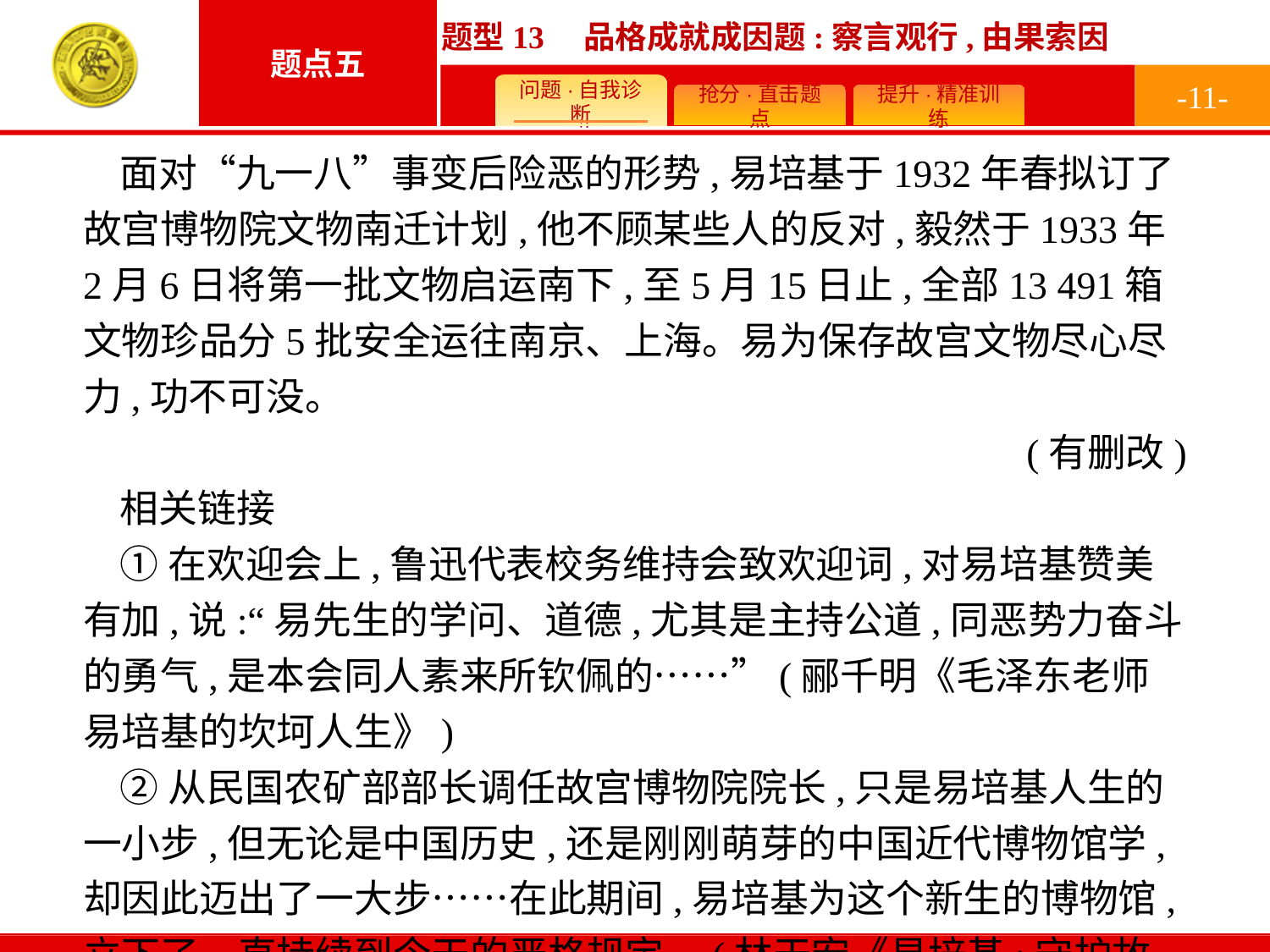

-11-
面对“九一八”事变后险恶的形势,易培基于1932年春拟订了故宫博物院文物南迁计划,他不顾某些人的反对,毅然于1933年2月6日将第一批文物启运南下,至5月15日止,全部13 491箱文物珍品分5批安全运往南京、上海。易为保存故宫文物尽心尽力,功不可没。
(有删改)
相关链接
①在欢迎会上,鲁迅代表校务维持会致欢迎词,对易培基赞美有加,说:“易先生的学问、道德,尤其是主持公道,同恶势力奋斗的勇气,是本会同人素来所钦佩的……”(郦千明《毛泽东老师易培基的坎坷人生》)
②从民国农矿部部长调任故宫博物院院长,只是易培基人生的一小步,但无论是中国历史,还是刚刚萌芽的中国近代博物馆学,却因此迈出了一大步……在此期间,易培基为这个新生的博物馆,立下了一直持续到今天的严格规定。(林天宏《易培基:守护故宫》)